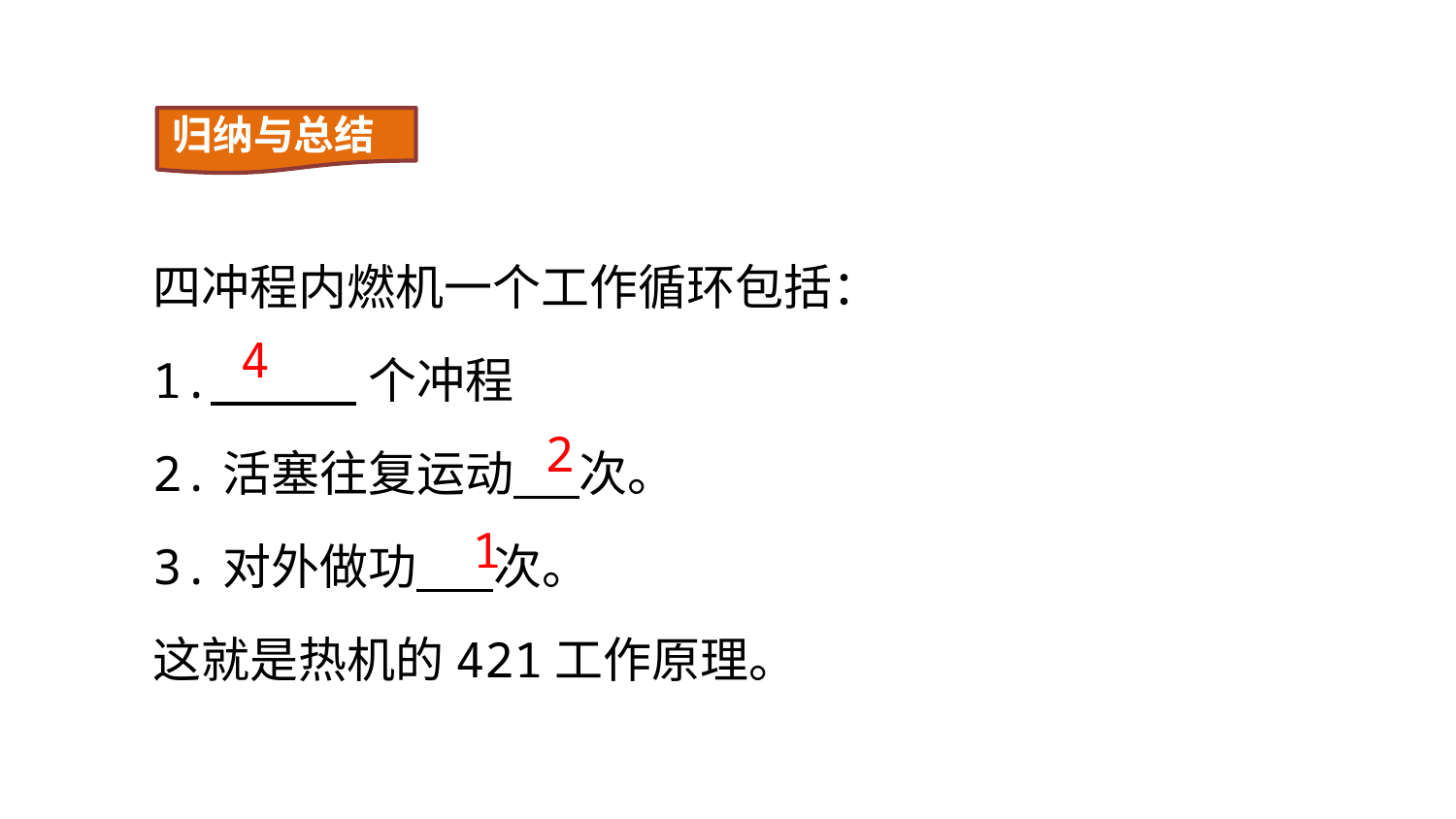

归纳与总结

四冲程内燃机一个工作循环包括：
1.     个冲程
2.活塞往复运动      次。
3.对外做功       次。
这就是热机的421工作原理。
4
2
1